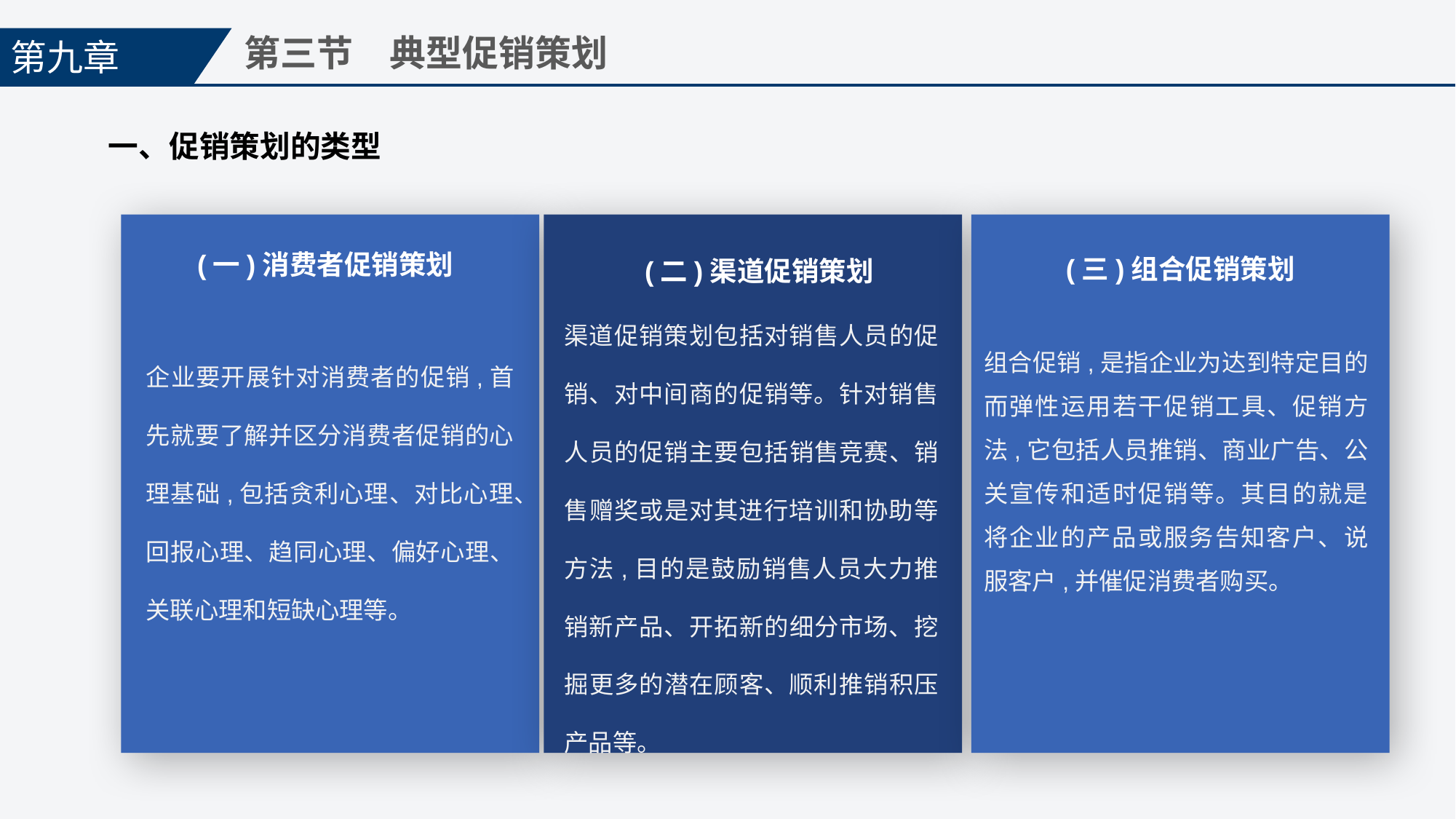

第九章
第三节　典型促销策划
一、促销策划的类型

(一)消费者促销策划
(三)组合促销策划
(二)渠道促销策划
渠道促销策划包括对销售人员的促销、对中间商的促销等。针对销售人员的促销主要包括销售竞赛、销售赠奖或是对其进行培训和协助等方法,目的是鼓励销售人员大力推销新产品、开拓新的细分市场、挖掘更多的潜在顾客、顺利推销积压产品等。
企业要开展针对消费者的促销,首先就要了解并区分消费者促销的心理基础,包括贪利心理、对比心理、回报心理、趋同心理、偏好心理、关联心理和短缺心理等。
组合促销,是指企业为达到特定目的而弹性运用若干促销工具、促销方法,它包括人员推销、商业广告、公关宣传和适时促销等。其目的就是将企业的产品或服务告知客户、说服客户,并催促消费者购买。